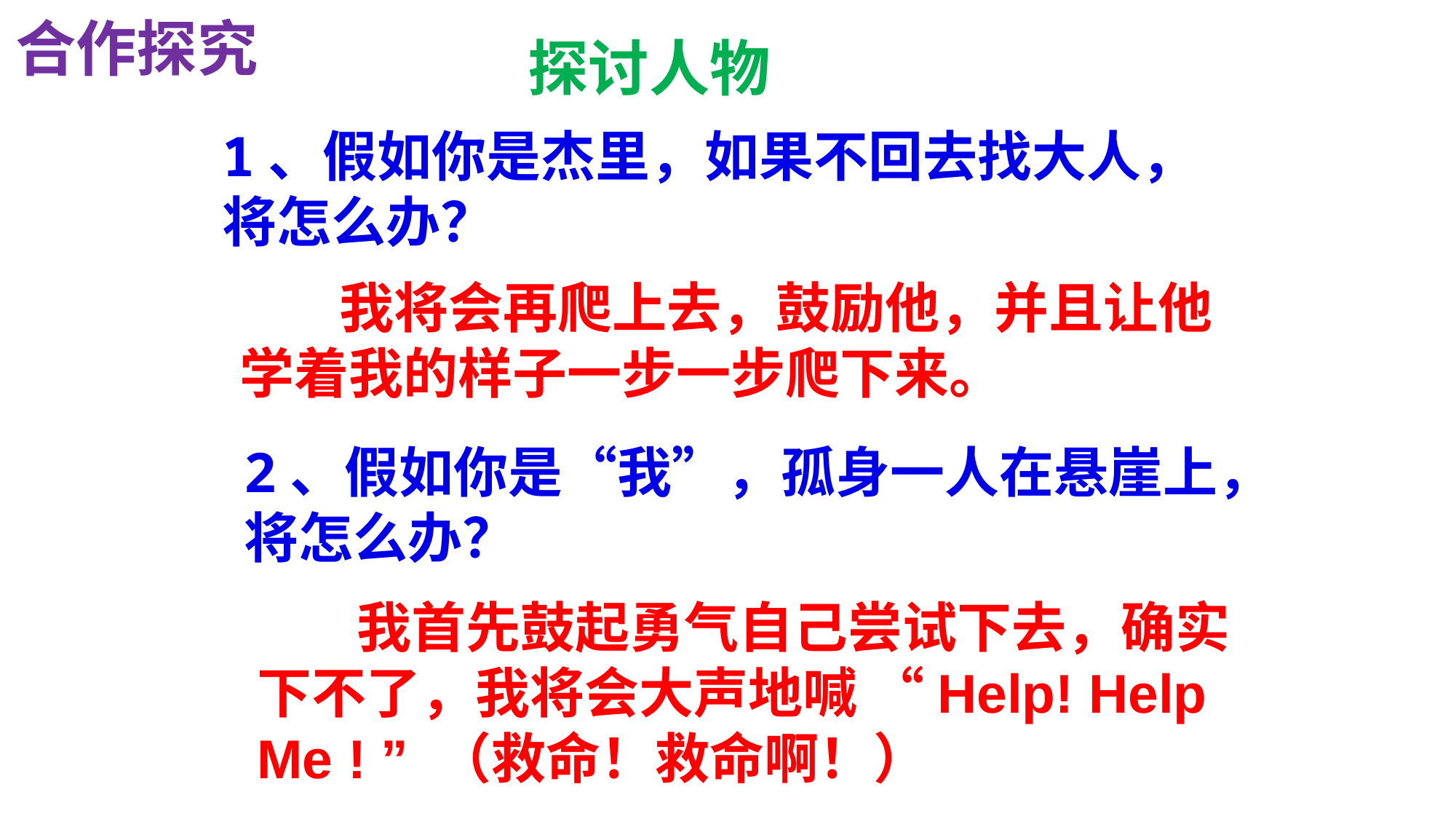

合作探究
  探讨人物

1、假如你是杰里，如果不回去找大人，将怎么办？
       我将会再爬上去，鼓励他，并且让他学着我的样子一步一步爬下来。
2、假如你是“我”，孤身一人在悬崖上，将怎么办？
       我首先鼓起勇气自己尝试下去，确实下不了，我将会大声地喊 “Help! Help  Me ! ” （救命！救命啊！）